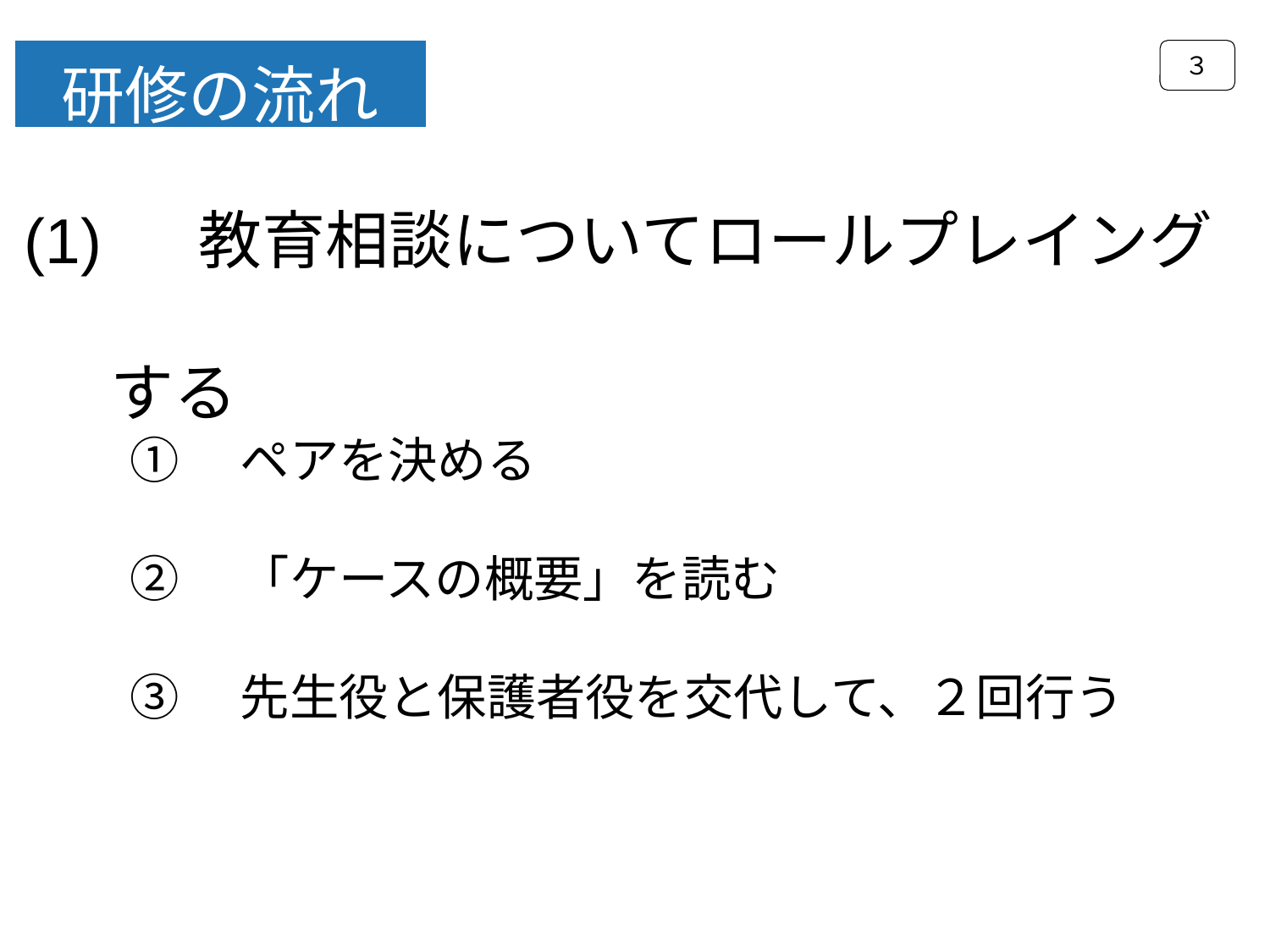

３
研修の流れ
(1) 　教育相談についてロールプレイング
     する
①　ペアを決める

②　「ケースの概要」を読む

③　先生役と保護者役を交代して、２回行う